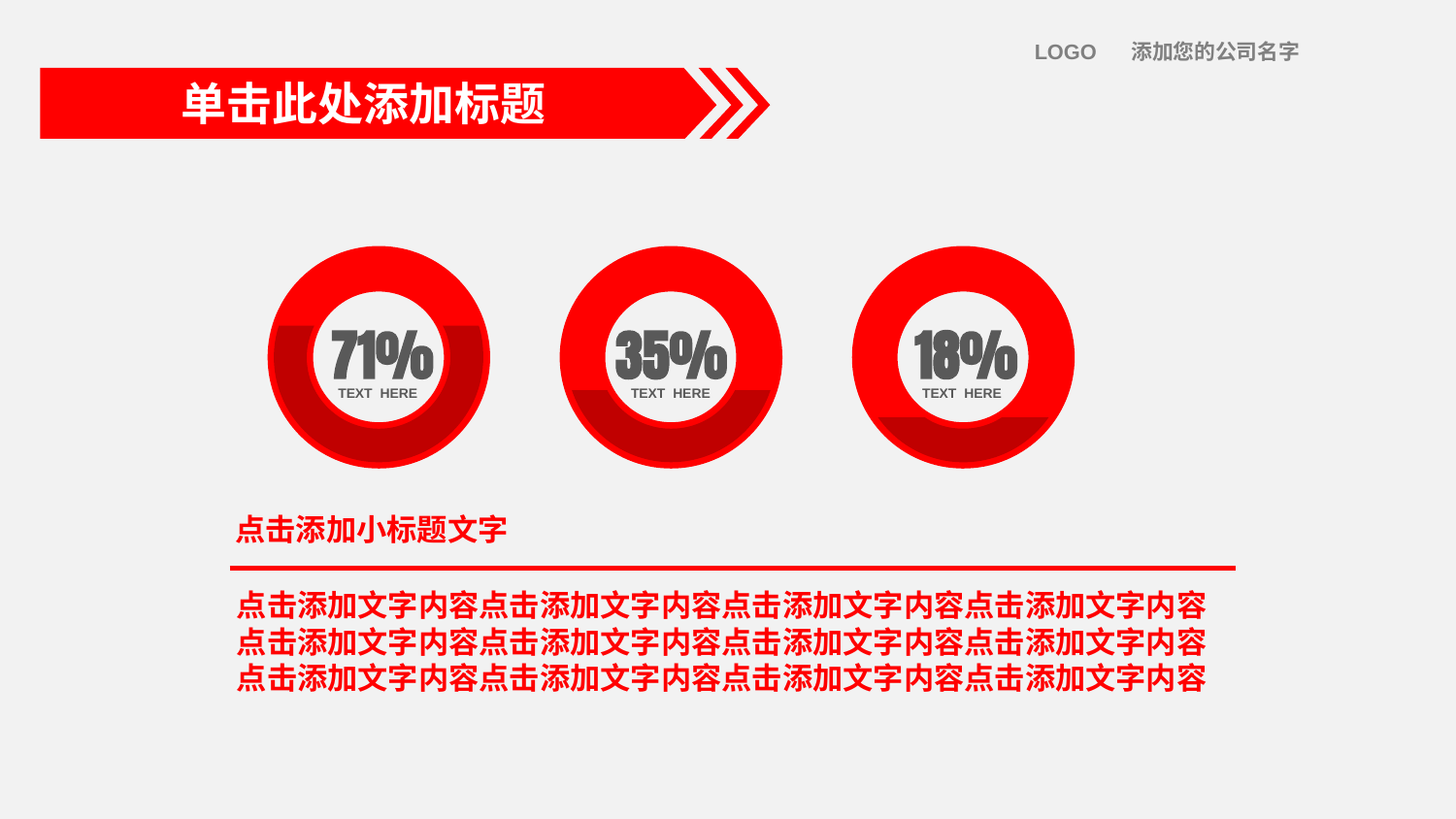

LOGO     添加您的公司名字

单击此处添加标题

71%

TEXT  HERE

35%
TEXT  HERE

18%
TEXT  HERE

点击添加小标题文字
点击添加文字内容点击添加文字内容点击添加文字内容点击添加文字内容
点击添加文字内容点击添加文字内容点击添加文字内容点击添加文字内容
点击添加文字内容点击添加文字内容点击添加文字内容点击添加文字内容